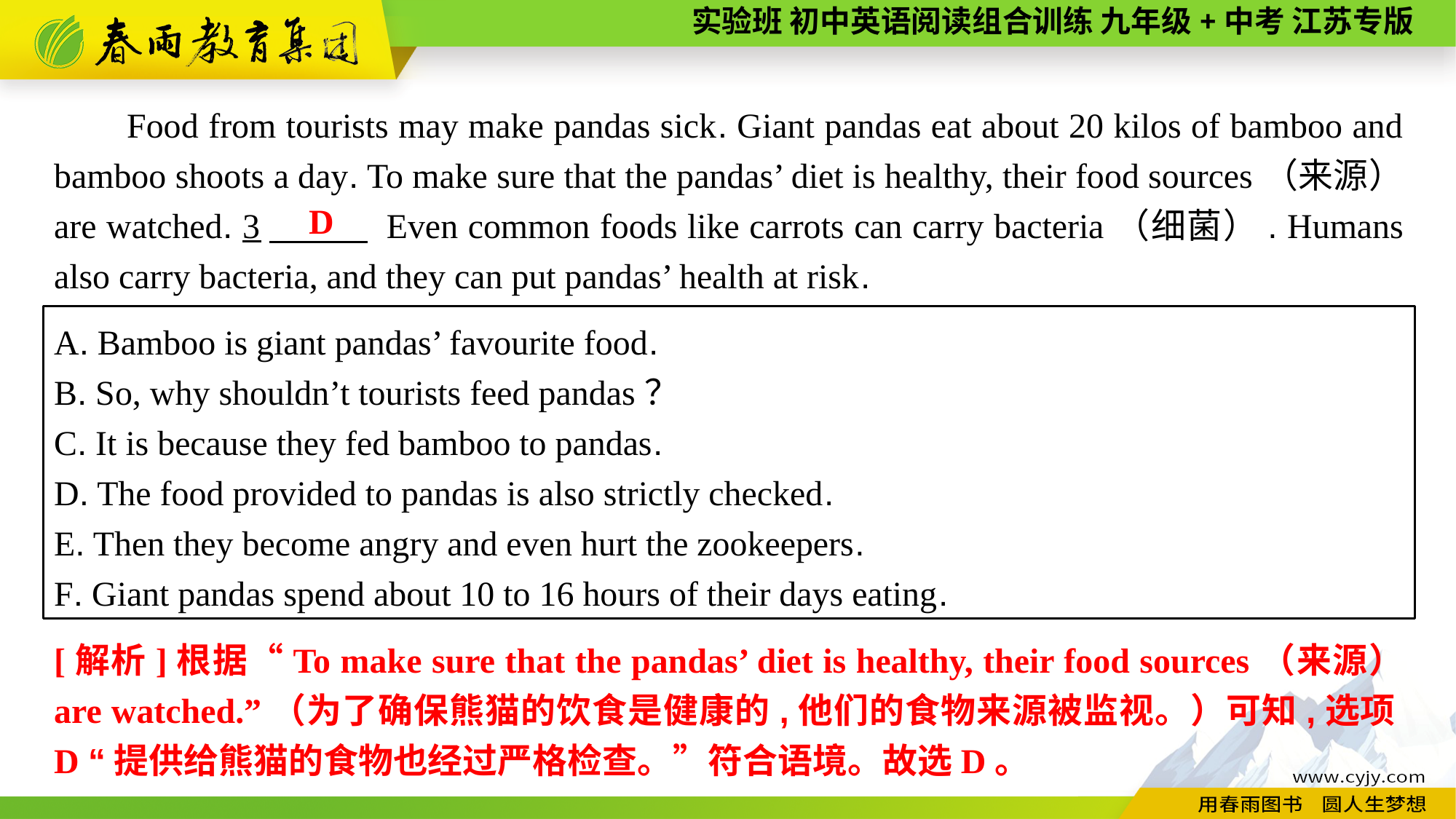

Food from tourists may make pandas sick. Giant pandas eat about 20 kilos of bamboo and bamboo shoots a day. To make sure that the pandas’ diet is healthy, their food sources（来源） are watched. 3　        Even common foods like carrots can carry bacteria（细菌）. Humans also carry bacteria, and they can put pandas’ health at risk.
D
A. Bamboo is giant pandas’ favourite food.
B. So, why shouldn’t tourists feed pandas？
C. It is because they fed bamboo to pandas.
D. The food provided to pandas is also strictly checked.
E. Then they become angry and even hurt the zookeepers.
F. Giant pandas spend about 10 to 16 hours of their days eating.
[解析]根据“To make sure that the pandas’ diet is healthy, their food sources（来源） are watched.”（为了确保熊猫的饮食是健康的,他们的食物来源被监视。）可知,选项D “提供给熊猫的食物也经过严格检查。”符合语境。故选D。